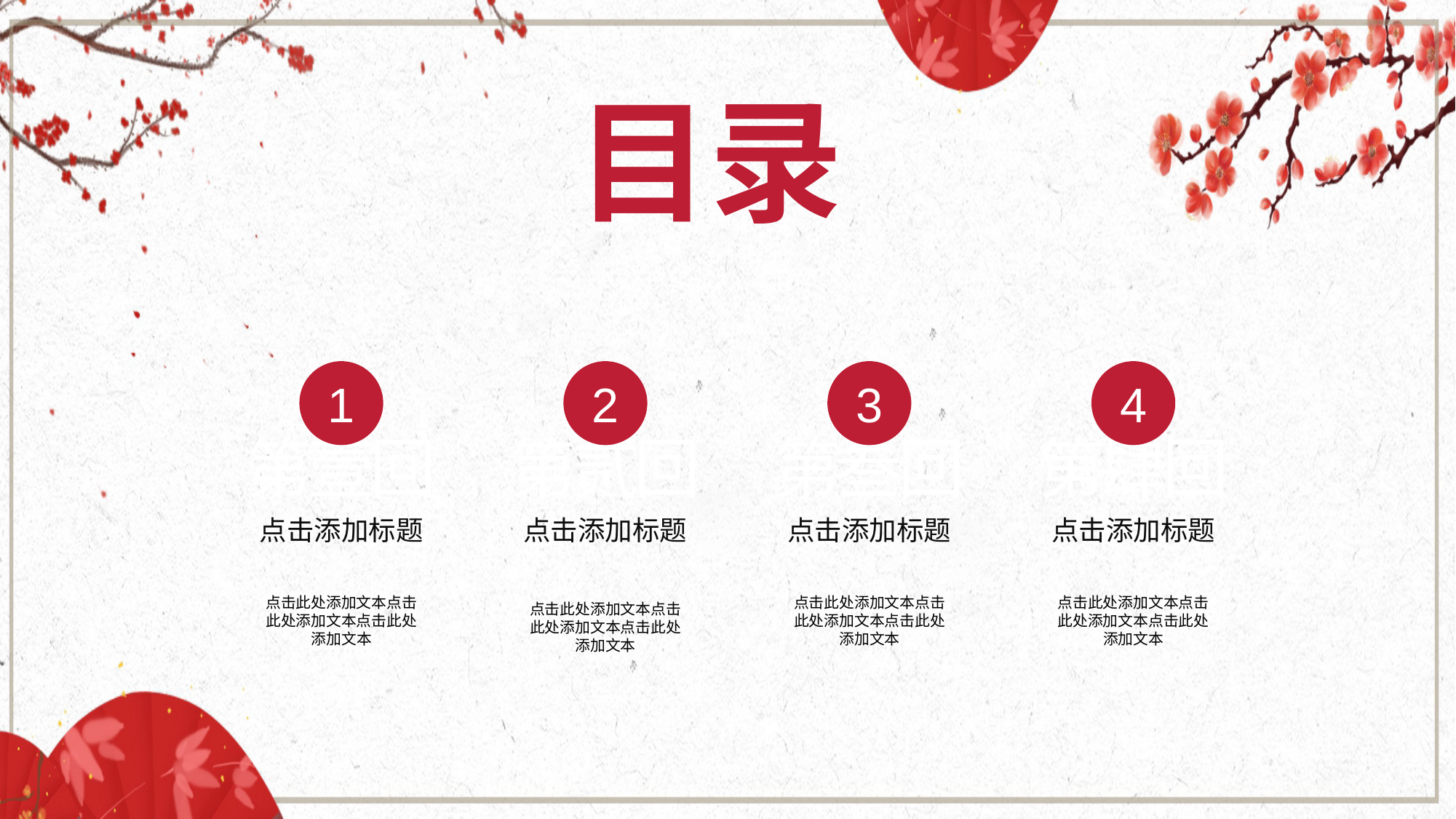

目录
1
2
3
4
第壹回
第贰回
第叁回
第肆回
点击添加标题
点击添加标题
点击添加标题
点击添加标题
点击此处添加文本点击此处添加文本点击此处添加文本

点击此处添加文本点击此处添加文本点击此处添加文本

点击此处添加文本点击此处添加文本点击此处添加文本

点击此处添加文本点击此处添加文本点击此处添加文本